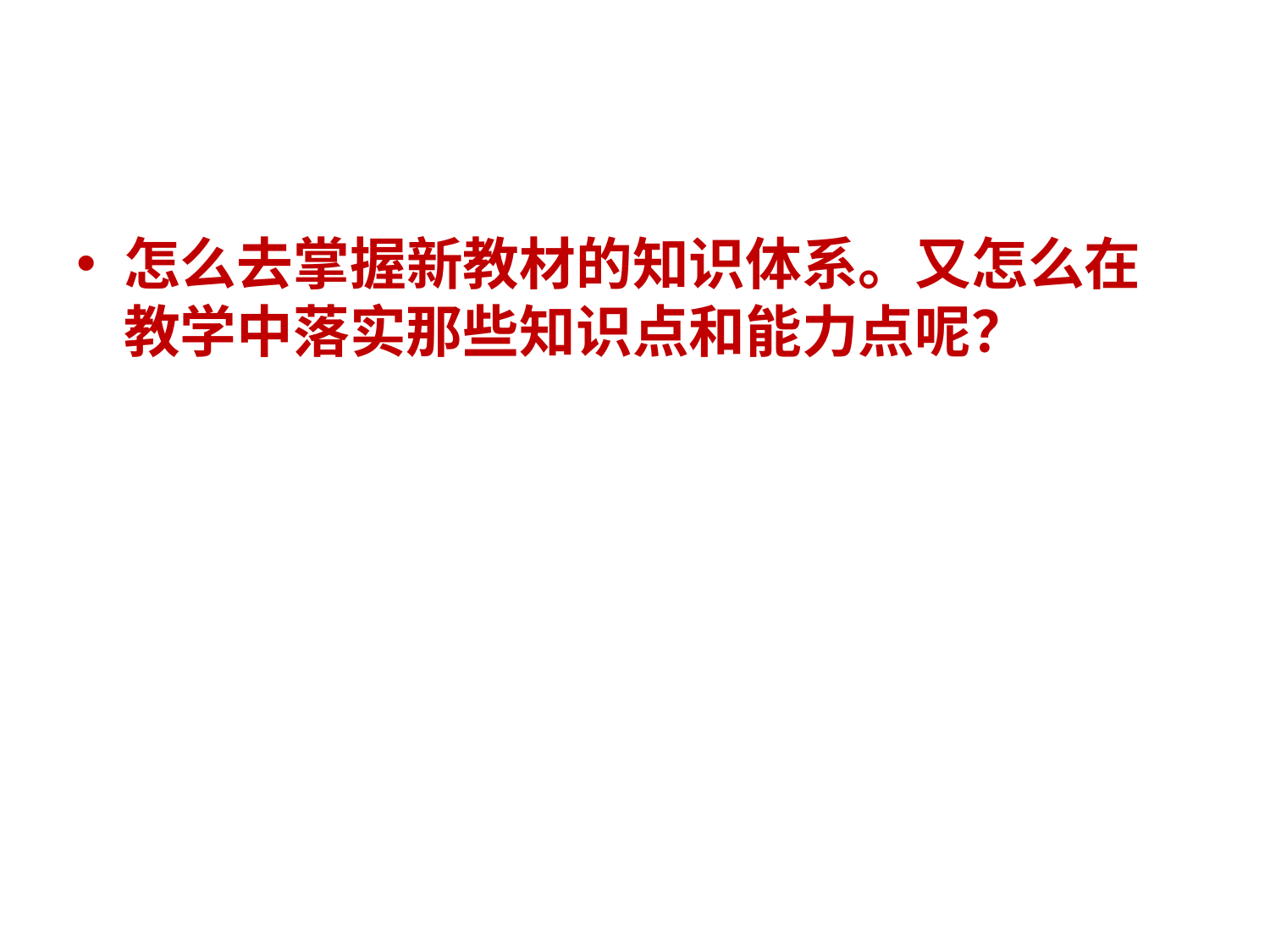

#
怎么去掌握新教材的知识体系。又怎么在教学中落实那些知识点和能力点呢？